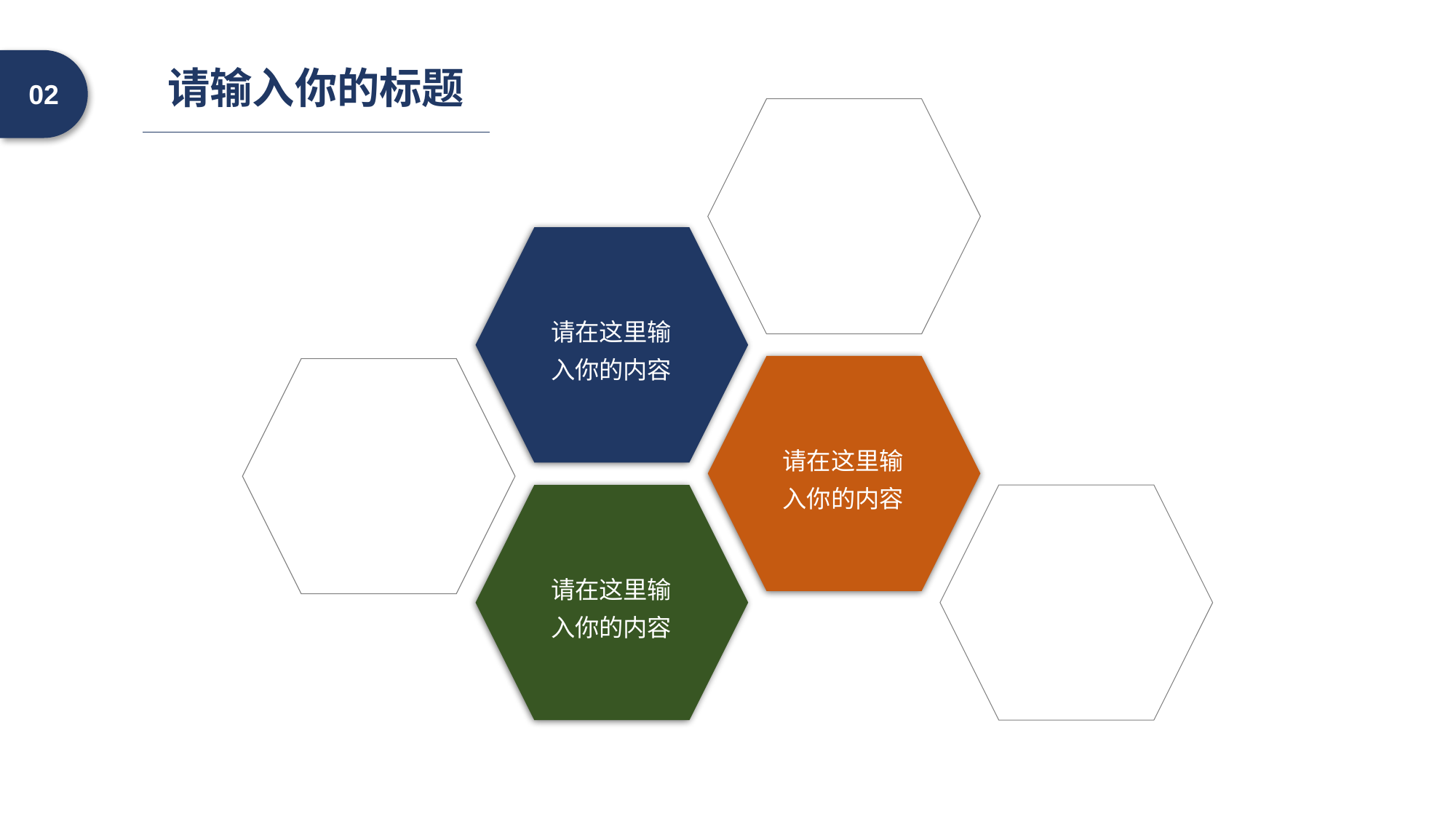

请输入你的标题
02

请在这里输
入你的内容

请在这里输
入你的内容

请在这里输
入你的内容